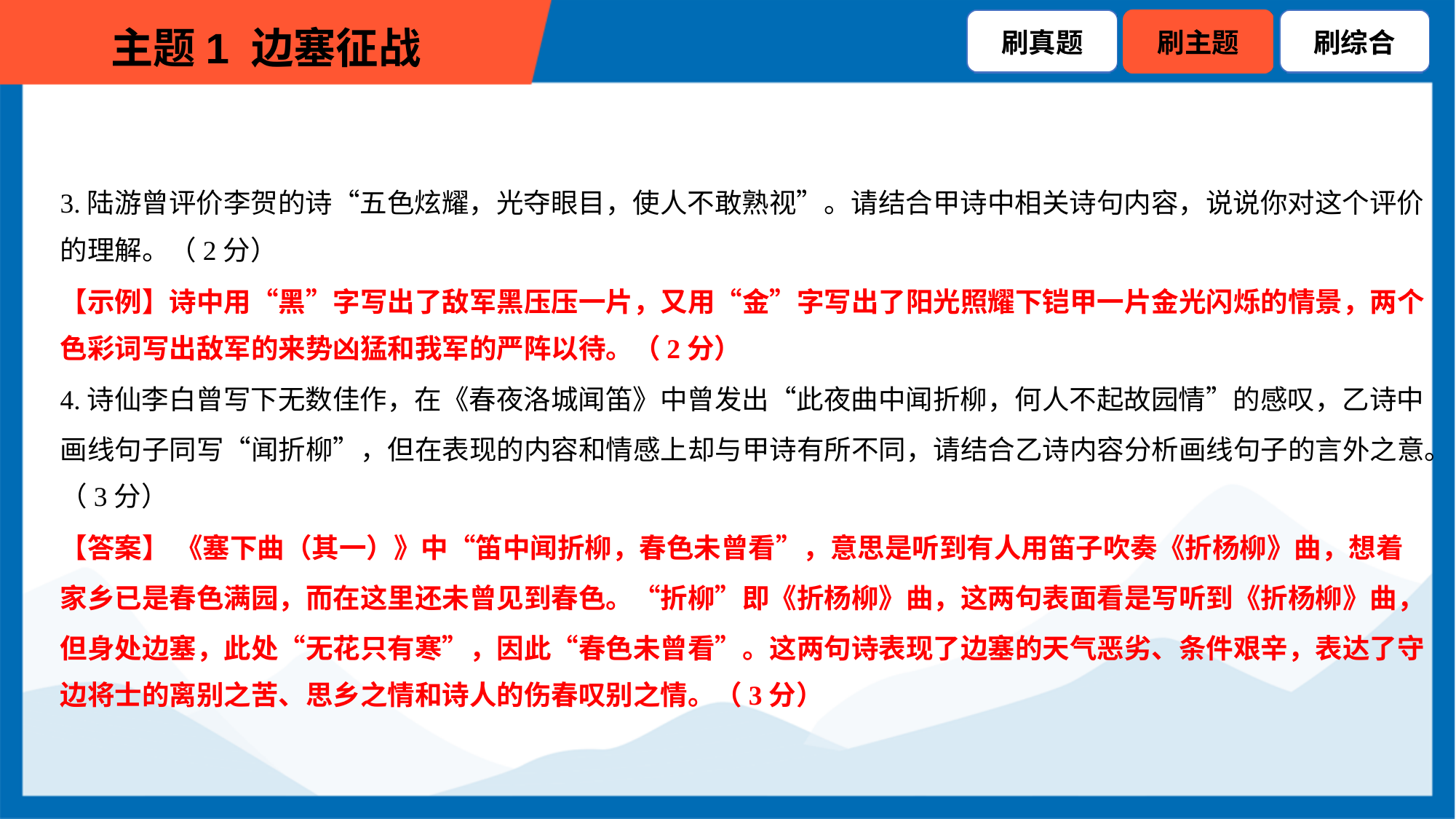

3.陆游曾评价李贺的诗“五色炫耀，光夺眼目，使人不敢熟视”。请结合甲诗中相关诗句内容，说说你对这个评价
的理解。（2分）
【示例】诗中用“黑”字写出了敌军黑压压一片，又用“金”字写出了阳光照耀下铠甲一片金光闪烁的情景，两个
色彩词写出敌军的来势凶猛和我军的严阵以待。（2分）
4.诗仙李白曾写下无数佳作，在《春夜洛城闻笛》中曾发出“此夜曲中闻折柳，何人不起故园情”的感叹，乙诗中
画线句子同写“闻折柳”，但在表现的内容和情感上却与甲诗有所不同，请结合乙诗内容分析画线句子的言外之意。
（3分）
【答案】 《塞下曲（其一）》中“笛中闻折柳，春色未曾看”，意思是听到有人用笛子吹奏《折杨柳》曲，想着
家乡已是春色满园，而在这里还未曾见到春色。“折柳”即《折杨柳》曲，这两句表面看是写听到《折杨柳》曲，
但身处边塞，此处“无花只有寒”，因此“春色未曾看”。这两句诗表现了边塞的天气恶劣、条件艰辛，表达了守
边将士的离别之苦、思乡之情和诗人的伤春叹别之情。（3分）